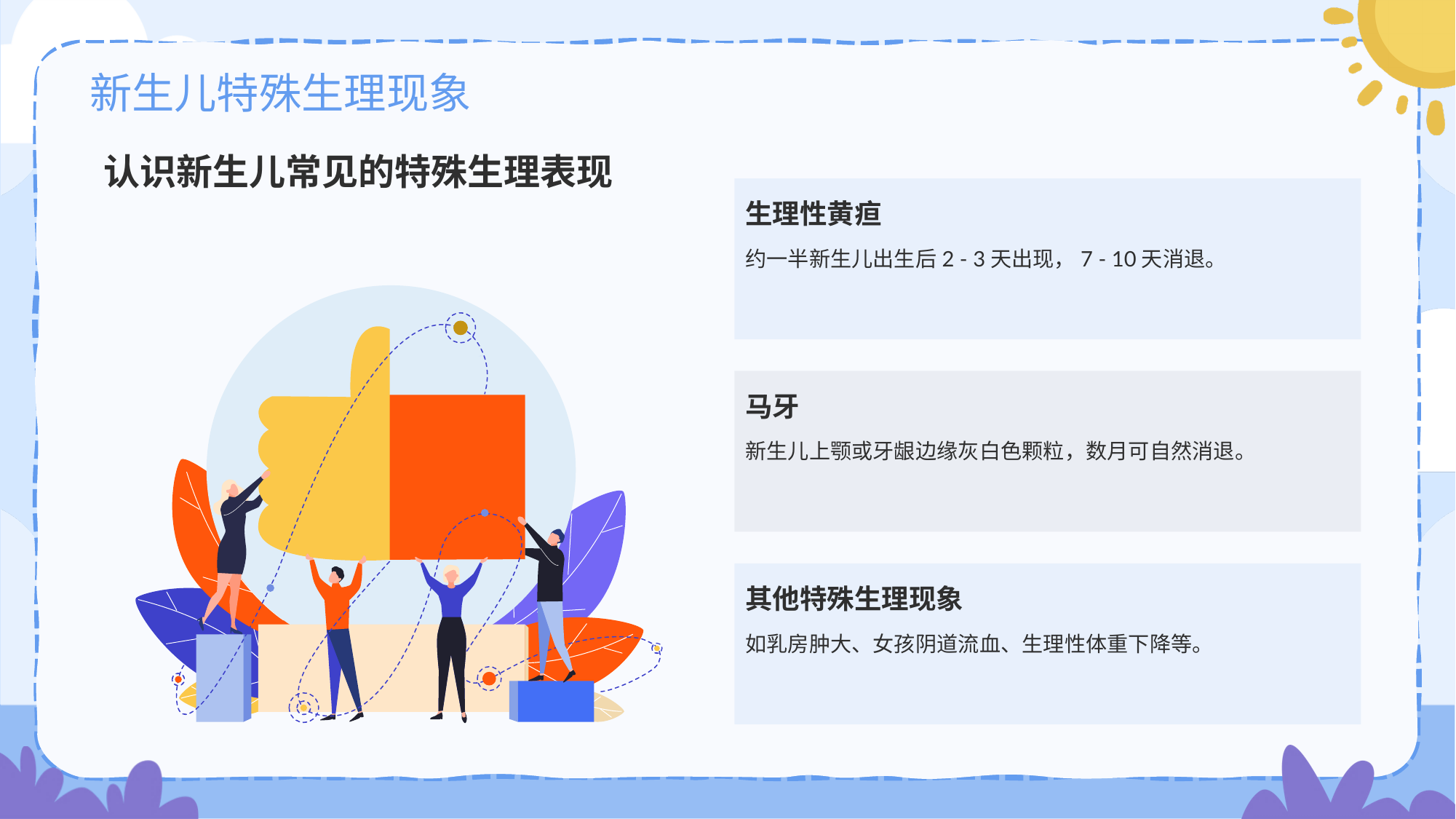

# 新生儿特殊生理现象
认识新生儿常见的特殊生理表现

生理性黄疸
约一半新生儿出生后2 - 3天出现，7 - 10天消退。

马牙
新生儿上颚或牙龈边缘灰白色颗粒，数月可自然消退。
其他特殊生理现象

如乳房肿大、女孩阴道流血、生理性体重下降等。